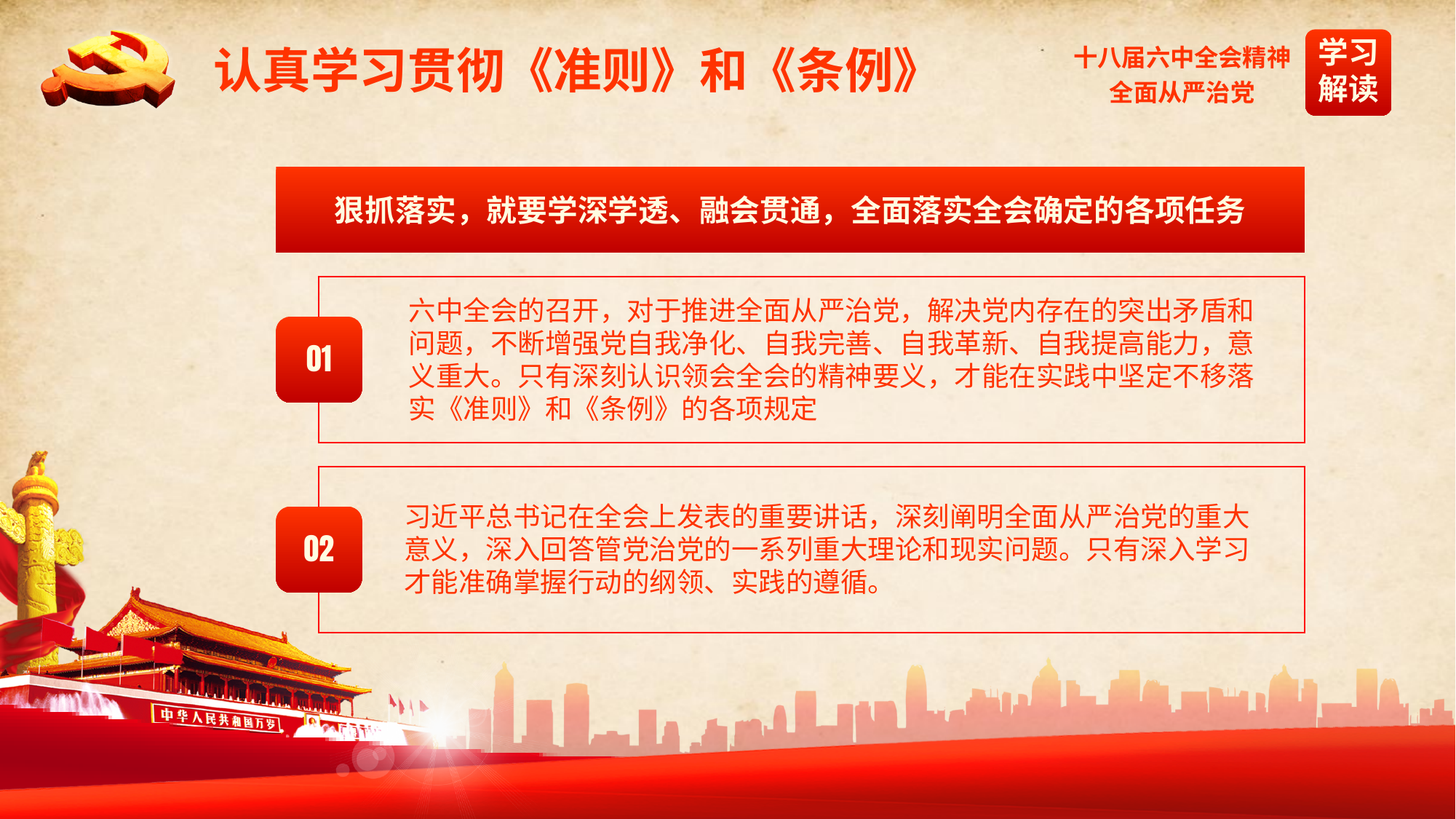

认真学习贯彻《准则》和《条例》
狠抓落实，就要学深学透、融会贯通，全面落实全会确定的各项任务

六中全会的召开，对于推进全面从严治党，解决党内存在的突出矛盾和问题，不断增强党自我净化、自我完善、自我革新、自我提高能力，意义重大。只有深刻认识领会全会的精神要义，才能在实践中坚定不移落实《准则》和《条例》的各项规定
01

习近平总书记在全会上发表的重要讲话，深刻阐明全面从严治党的重大意义，深入回答管党治党的一系列重大理论和现实问题。只有深入学习才能准确掌握行动的纲领、实践的遵循。
02